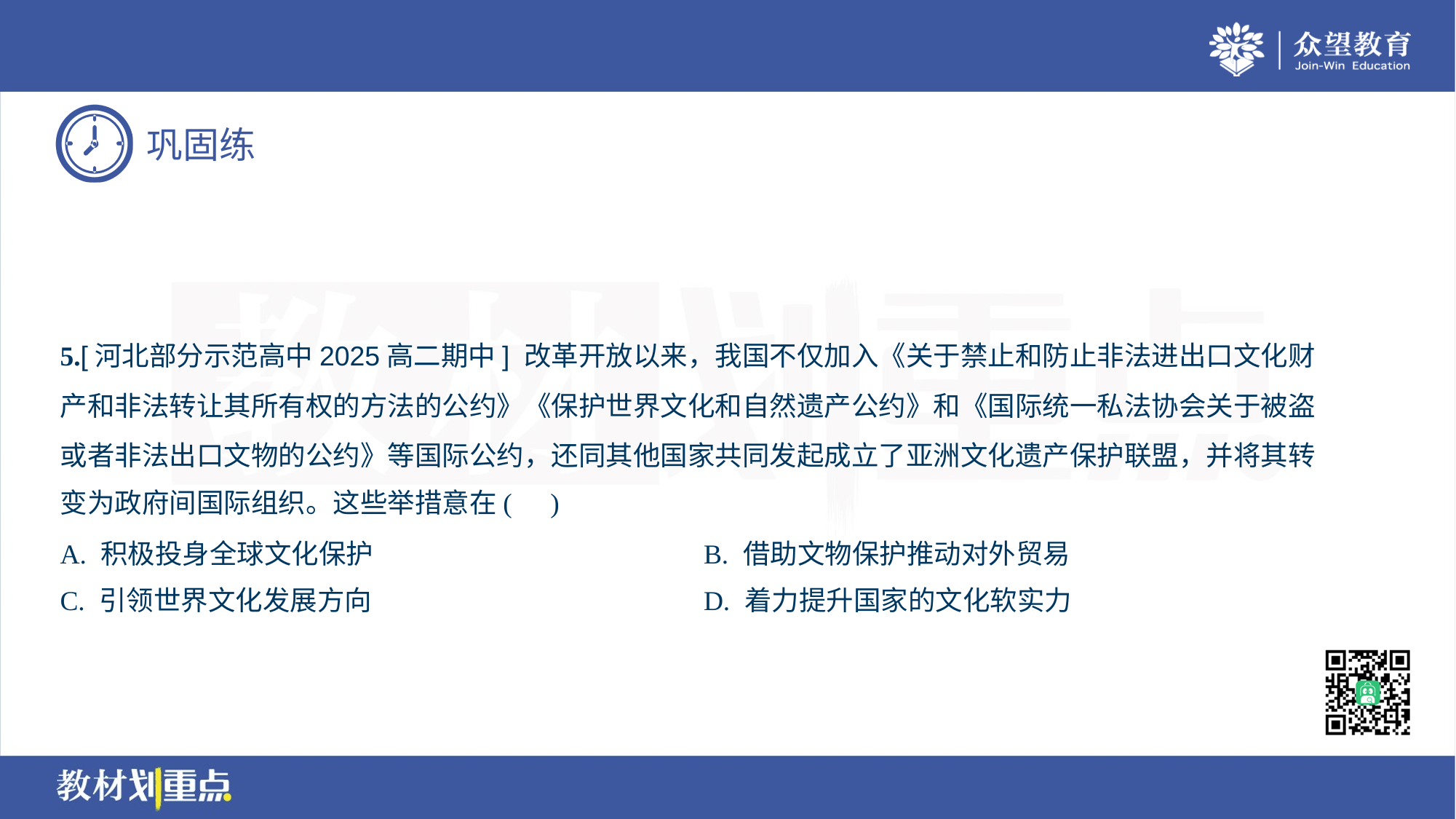

5.[河北部分示范高中2025高二期中] 改革开放以来，我国不仅加入《关于禁止和防止非法进出口文化财
产和非法转让其所有权的方法的公约》《保护世界文化和自然遗产公约》和《国际统一私法协会关于被盗
或者非法出口文物的公约》等国际公约，还同其他国家共同发起成立了亚洲文化遗产保护联盟，并将其转
变为政府间国际组织。这些举措意在(     )
A. 积极投身全球文化保护	B. 借助文物保护推动对外贸易
C. 引领世界文化发展方向	D. 着力提升国家的文化软实力